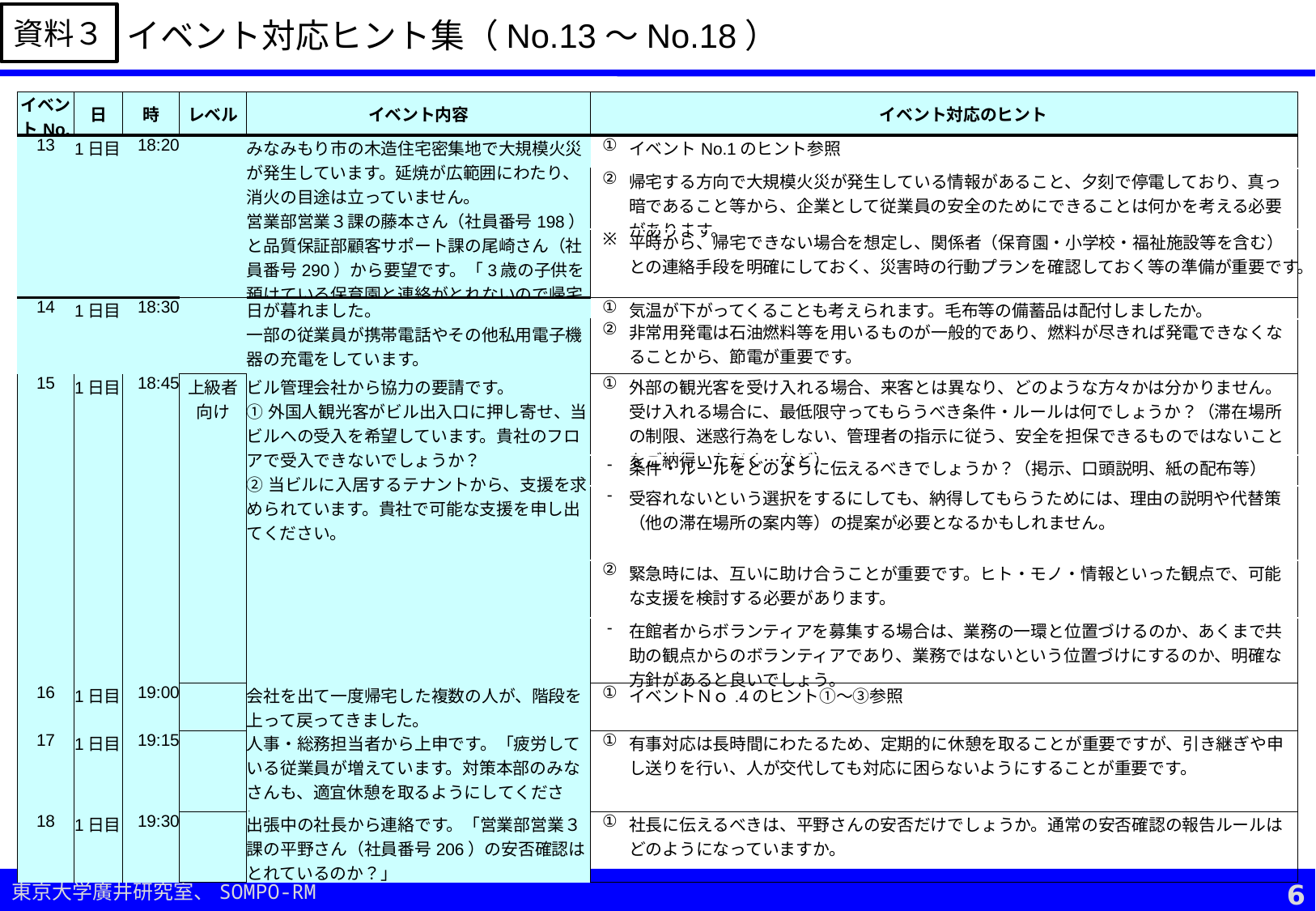

資料３
イベント対応ヒント集（No.13～No.18）
| イベントNo. | 日 | 時 | レベル | イベント内容 |  | イベント対応のヒント |
| --- | --- | --- | --- | --- | --- | --- |
| 13 | 1日目 | 18:20 |  | みなみもり市の木造住宅密集地で大規模火災が発生しています。延焼が広範囲にわたり、消火の目途は立っていません。 営業部営業３課の藤本さん（社員番号198）と品質保証部顧客サポート課の尾崎さん（社員番号290）から要望です。「3歳の子供を預けている保育園と連絡がとれないので帰宅したい」 | ① | イベントNo.1のヒント参照 |
|  |  |  |  |  | ② | 帰宅する方向で大規模火災が発生している情報があること、夕刻で停電しており、真っ暗であること等から、企業として従業員の安全のためにできることは何かを考える必要があります。 |
|  |  |  |  |  | ※ | 平時から、帰宅できない場合を想定し、関係者（保育園・小学校・福祉施設等を含む）との連絡手段を明確にしておく、災害時の行動プランを確認しておく等の準備が重要です。 |
| 14 | 1日目 | 18:30 |  | 日が暮れました。 一部の従業員が携帯電話やその他私用電子機器の充電をしています。 | ① | 気温が下がってくることも考えられます。毛布等の備蓄品は配付しましたか。 |
|  |  |  |  |  | ② | 非常用発電は石油燃料等を用いるものが一般的であり、燃料が尽きれば発電できなくなることから、節電が重要です。 |
| 15 | 1日目 | 18:45 | 上級者向け | ビル管理会社から協力の要請です。 ①外国人観光客がビル出入口に押し寄せ、当ビルへの受入を希望しています。貴社のフロアで受入できないでしょうか？ ②当ビルに入居するテナントから、支援を求められています。貴社で可能な支援を申し出てください。 | ① | 外部の観光客を受け入れる場合、来客とは異なり、どのような方々かは分かりません。受け入れる場合に、最低限守ってもらうべき条件・ルールは何でしょうか？（滞在場所の制限、迷惑行為をしない、管理者の指示に従う、安全を担保できるものではないことをご納得いただく…など） |
|  |  |  |  |  | - | 条件・ルールをどのように伝えるべきでしょうか？（掲示、口頭説明、紙の配布等） |
|  |  |  |  |  | - | 受容れないという選択をするにしても、納得してもらうためには、理由の説明や代替策（他の滞在場所の案内等）の提案が必要となるかもしれません。 |
|  |  |  |  |  | ② | 緊急時には、互いに助け合うことが重要です。ヒト・モノ・情報といった観点で、可能な支援を検討する必要があります。 |
|  |  |  |  |  | - | 在館者からボランティアを募集する場合は、業務の一環と位置づけるのか、あくまで共助の観点からのボランティアであり、業務ではないという位置づけにするのか、明確な方針があると良いでしょう。 |
| 16 | 1日目 | 19:00 |  | 会社を出て一度帰宅した複数の人が、階段を上って戻ってきました。 | ① | イベントＮｏ.4のヒント①～③参照 |
| 17 | 1日目 | 19:15 |  | 人事・総務担当者から上申です。「疲労している従業員が増えています。対策本部のみなさんも、適宜休憩を取るようにしてください。」 | ① | 有事対応は長時間にわたるため、定期的に休憩を取ることが重要ですが、引き継ぎや申し送りを行い、人が交代しても対応に困らないようにすることが重要です。 |
| 18 | 1日目 | 19:30 |  | 出張中の社長から連絡です。「営業部営業３課の平野さん（社員番号206）の安否確認はとれているのか？」 | ① | 社長に伝えるべきは、平野さんの安否だけでしょうか。通常の安否確認の報告ルールはどのようになっていますか。 |
6